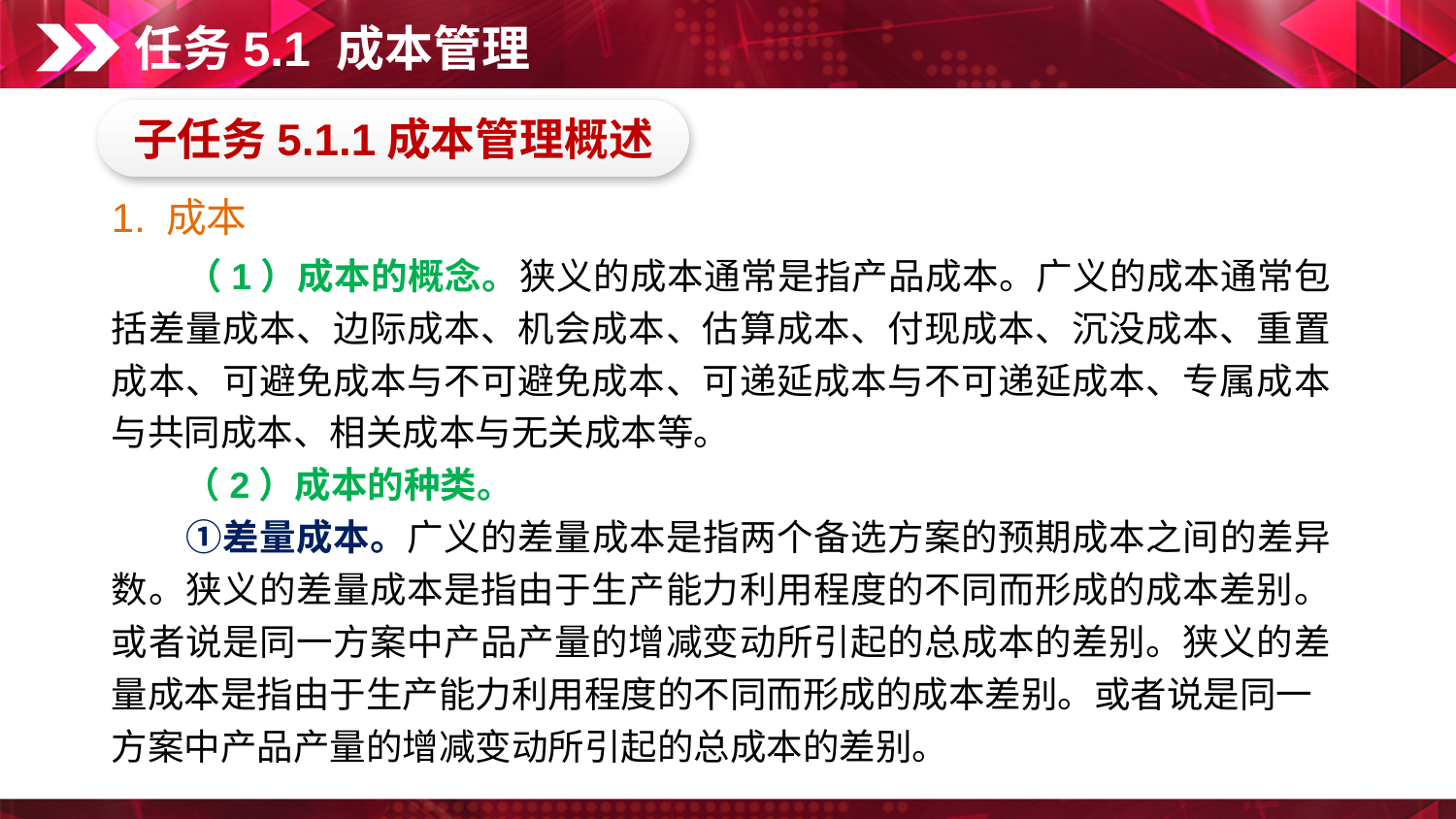

任务5.1 成本管理

子任务5.1.1成本管理概述
1. 成本
　　（1）成本的概念。狭义的成本通常是指产品成本。广义的成本通常包括差量成本、边际成本、机会成本、估算成本、付现成本、沉没成本、重置成本、可避免成本与不可避免成本、可递延成本与不可递延成本、专属成本与共同成本、相关成本与无关成本等。
　　（2）成本的种类。
　　①差量成本。广义的差量成本是指两个备选方案的预期成本之间的差异数。狭义的差量成本是指由于生产能力利用程度的不同而形成的成本差别。或者说是同一方案中产品产量的增减变动所引起的总成本的差别。狭义的差量成本是指由于生产能力利用程度的不同而形成的成本差别。或者说是同一
方案中产品产量的增减变动所引起的总成本的差别。